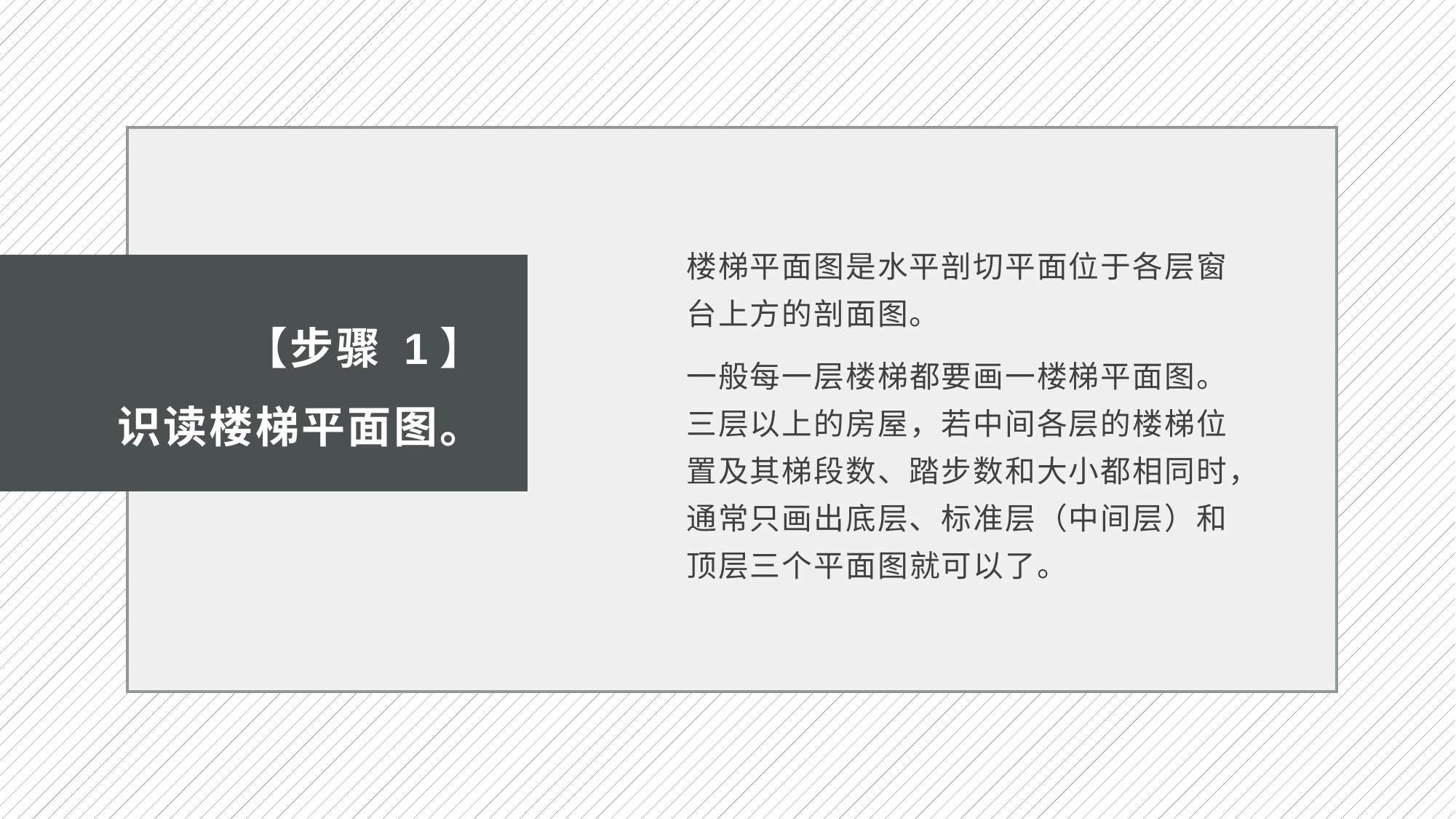

#

楼梯平面图是水平剖切平面位于各层窗台上方的剖面图。
一般每一层楼梯都要画一楼梯平面图。三层以上的房屋，若中间各层的楼梯位置及其梯段数、踏步数和大小都相同时，通常只画出底层、标准层（中间层）和顶层三个平面图就可以了。

【步骤 1】
识读楼梯平面图。